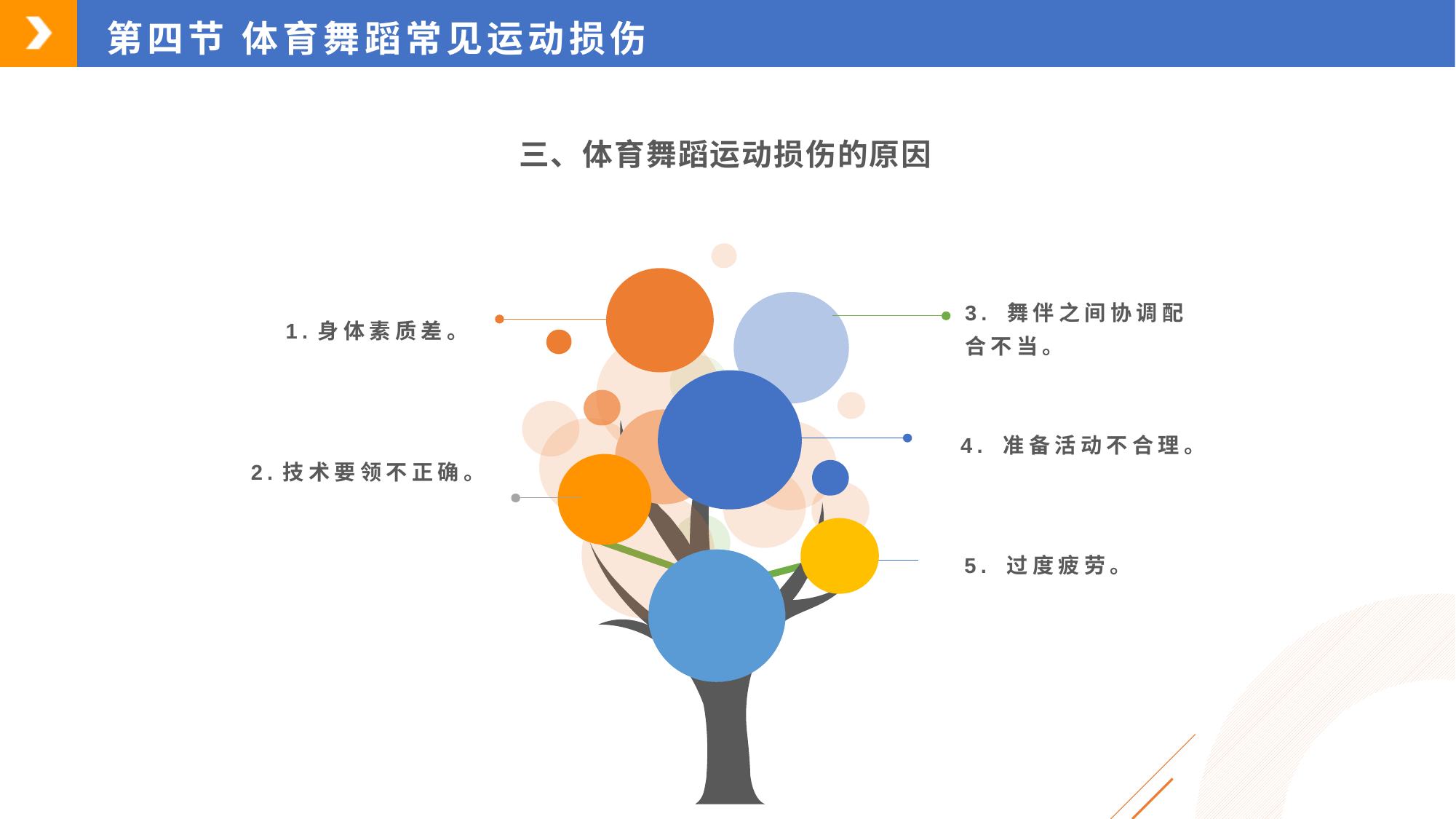

第四节 体育舞蹈常见运动损伤
三、体育舞蹈运动损伤的原因

3. 舞伴之间协调配合不当。

1.身体素质差。

4. 准备活动不合理。

2.技术要领不正确。

5. 过度疲劳。